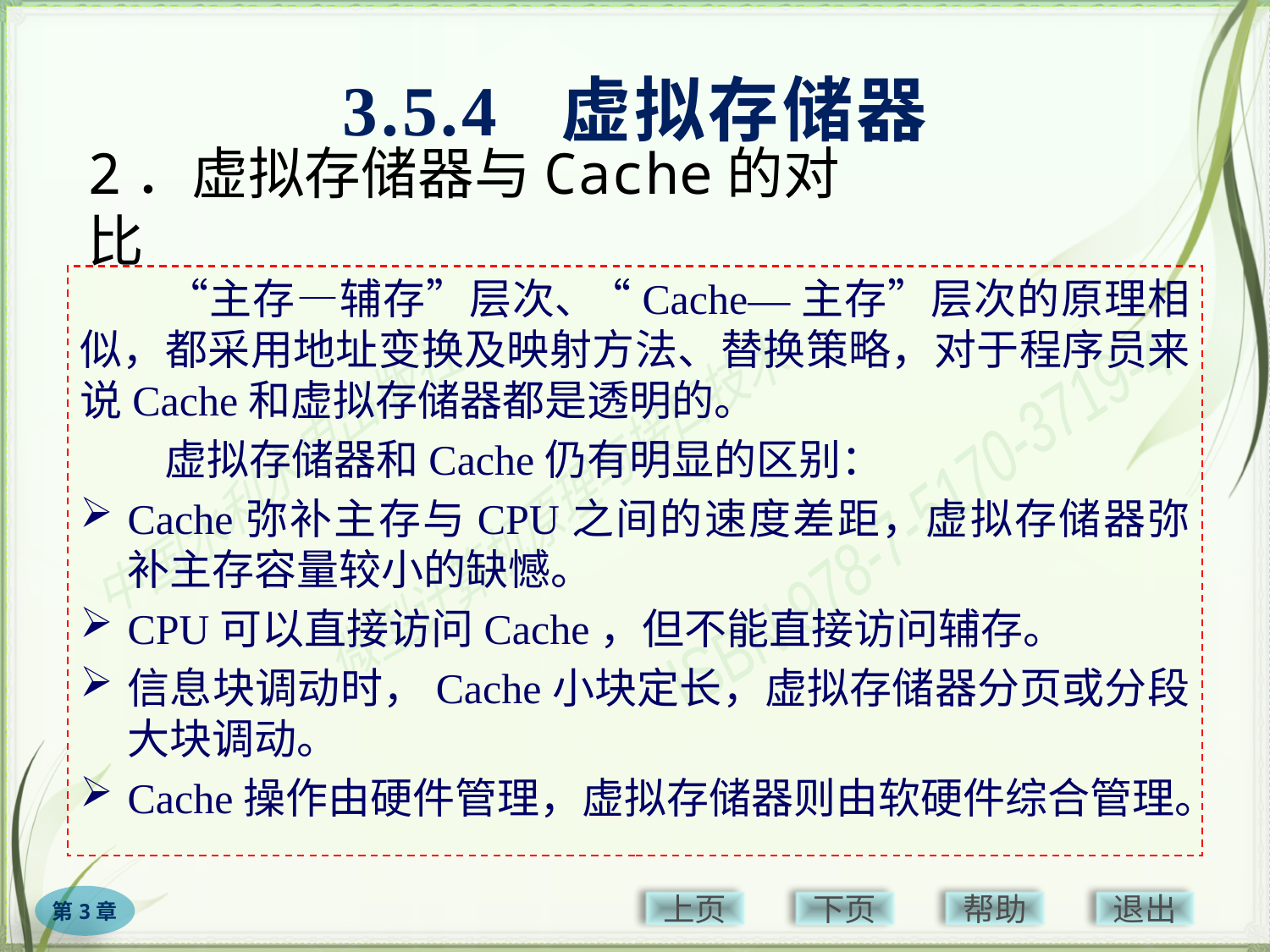

3.5.4  虚拟存储器
# 2．虚拟存储器与Cache的对比
　　“主存—辅存”层次､ “Cache—主存”层次的原理相似，都采用地址变换及映射方法、替换策略，对于程序员来说Cache和虚拟存储器都是透明的。
　　虚拟存储器和Cache仍有明显的区别：
Cache弥补主存与CPU之间的速度差距，虚拟存储器弥补主存容量较小的缺憾。
CPU可以直接访问Cache，但不能直接访问辅存。
信息块调动时，Cache小块定长，虚拟存储器分页或分段大块调动。
Cache操作由硬件管理，虚拟存储器则由软硬件综合管理。